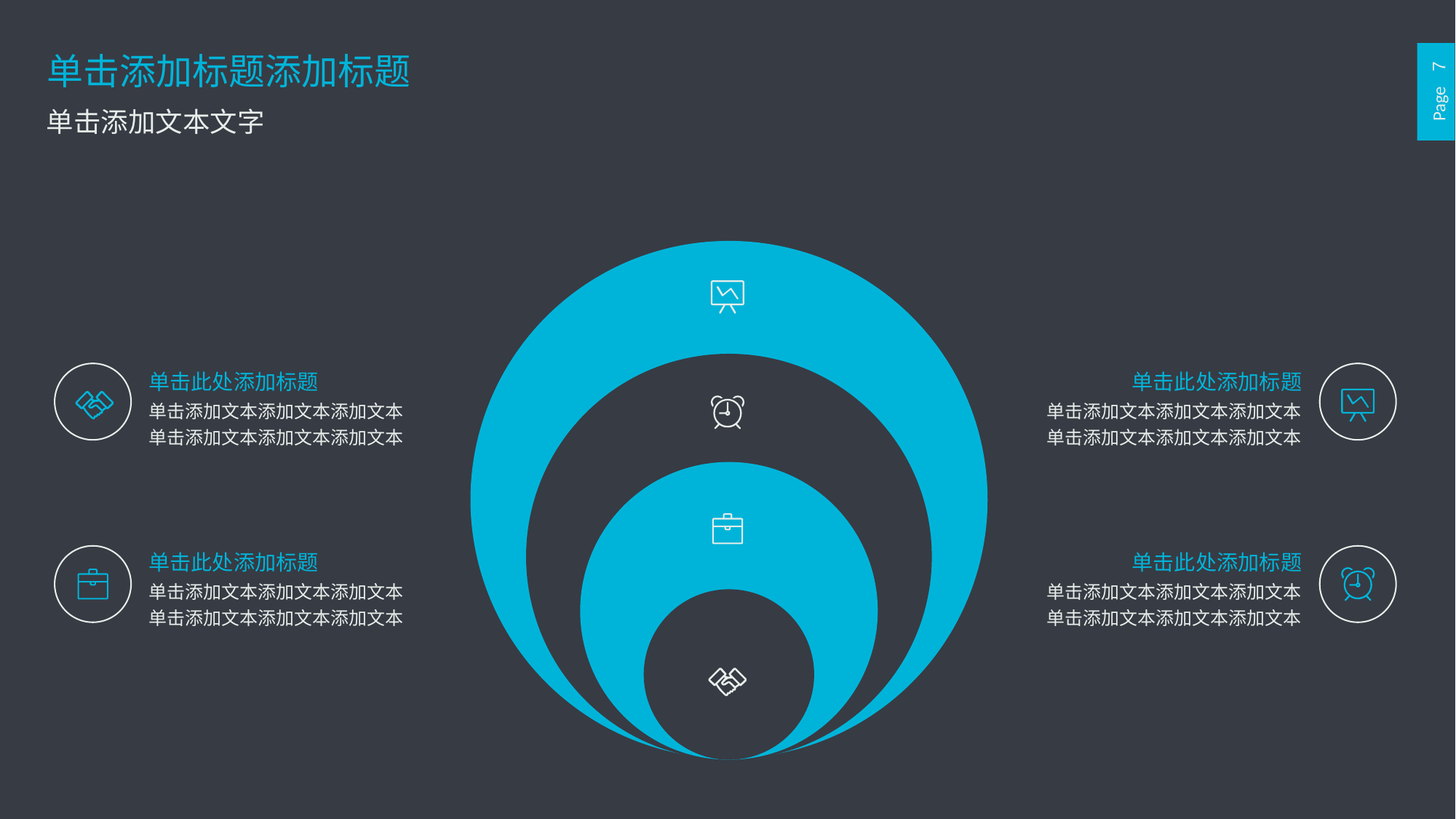

单击添加标题添加标题

Page   7
单击添加文本文字

单击此处添加标题
单击添加文本添加文本添加文本
单击添加文本添加文本添加文本
单击此处添加标题
单击添加文本添加文本添加文本
单击添加文本添加文本添加文本

单击此处添加标题
单击添加文本添加文本添加文本
单击添加文本添加文本添加文本

单击此处添加标题
单击添加文本添加文本添加文本
单击添加文本添加文本添加文本